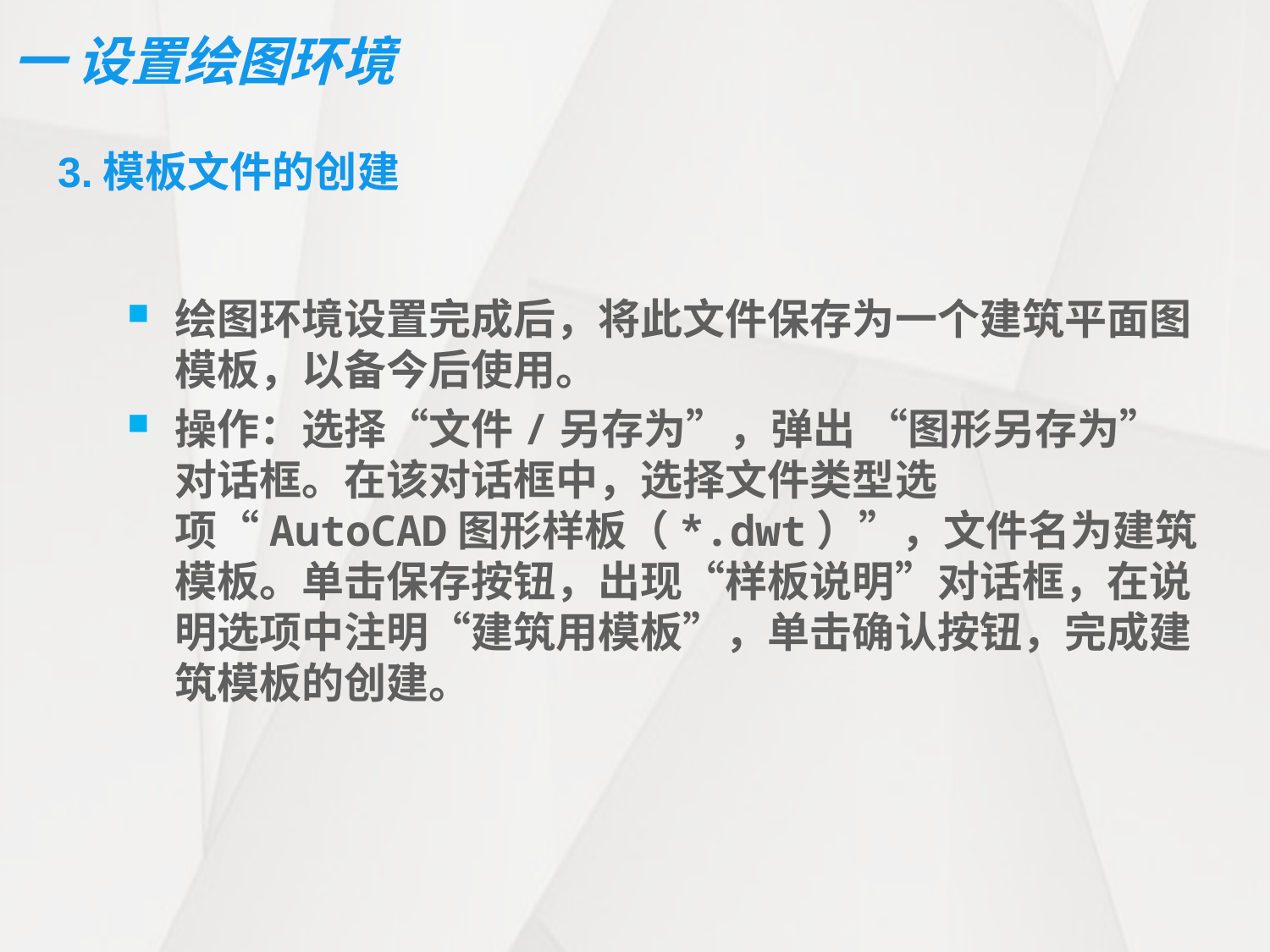

# 一 设置绘图环境
3.模板文件的创建

绘图环境设置完成后，将此文件保存为一个建筑平面图模板，以备今后使用。
操作：选择“文件/另存为”，弹出 “图形另存为”对话框。在该对话框中，选择文件类型选项“AutoCAD图形样板（*.dwt）”，文件名为建筑模板。单击保存按钮，出现“样板说明”对话框，在说明选项中注明“建筑用模板”，单击确认按钮，完成建筑模板的创建。